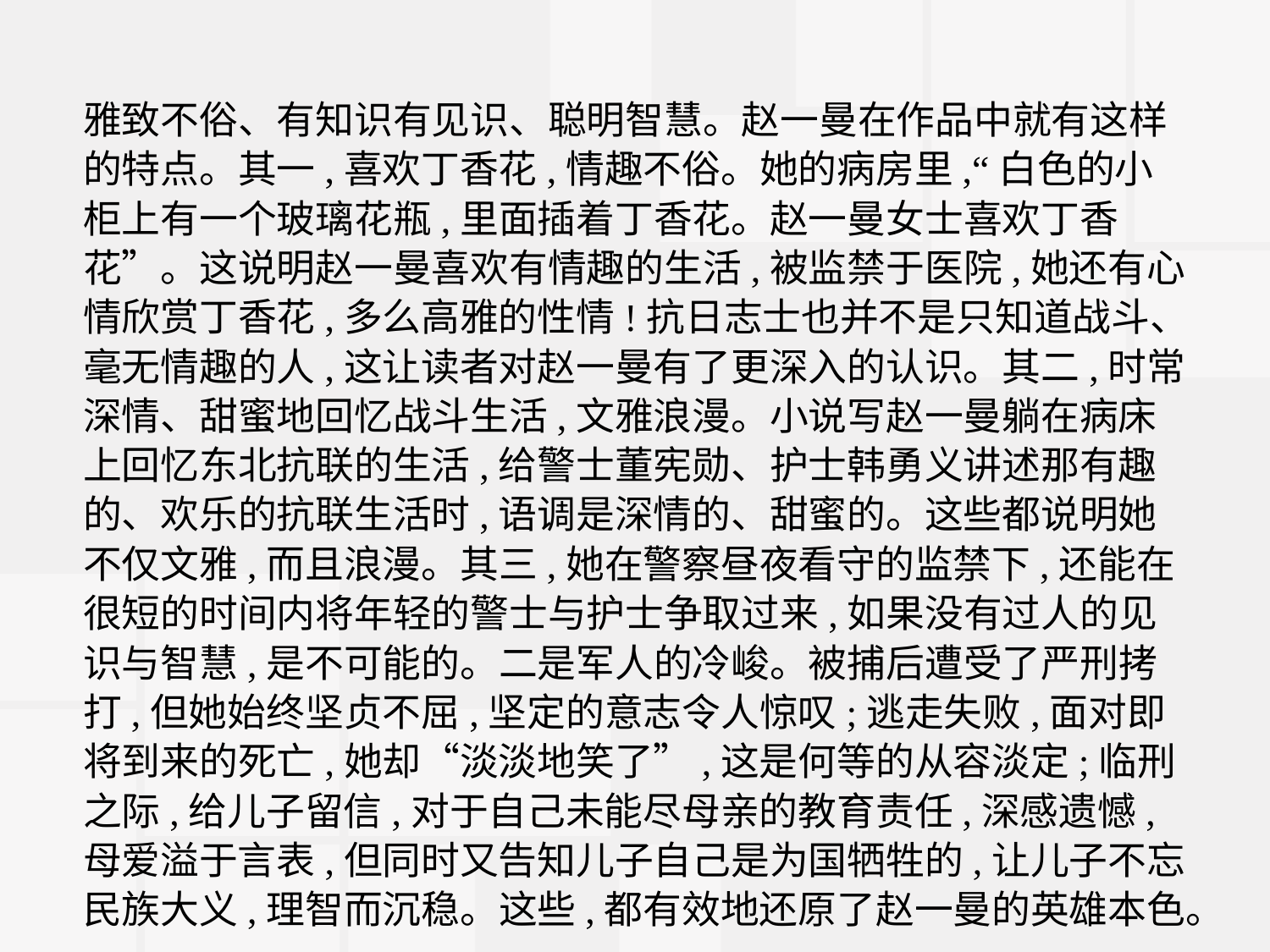

雅致不俗、有知识有见识、聪明智慧。赵一曼在作品中就有这样的特点。其一,喜欢丁香花,情趣不俗。她的病房里,“白色的小柜上有一个玻璃花瓶,里面插着丁香花。赵一曼女士喜欢丁香花”。这说明赵一曼喜欢有情趣的生活,被监禁于医院,她还有心情欣赏丁香花,多么高雅的性情!抗日志士也并不是只知道战斗、毫无情趣的人,这让读者对赵一曼有了更深入的认识。其二,时常深情、甜蜜地回忆战斗生活,文雅浪漫。小说写赵一曼躺在病床上回忆东北抗联的生活,给警士董宪勋、护士韩勇义讲述那有趣的、欢乐的抗联生活时,语调是深情的、甜蜜的。这些都说明她不仅文雅,而且浪漫。其三,她在警察昼夜看守的监禁下,还能在很短的时间内将年轻的警士与护士争取过来,如果没有过人的见识与智慧,是不可能的。二是军人的冷峻。被捕后遭受了严刑拷打,但她始终坚贞不屈,坚定的意志令人惊叹;逃走失败,面对即将到来的死亡,她却“淡淡地笑了”,这是何等的从容淡定;临刑之际,给儿子留信,对于自己未能尽母亲的教育责任,深感遗憾,母爱溢于言表,但同时又告知儿子自己是为国牺牲的,让儿子不忘民族大义,理智而沉稳。这些,都有效地还原了赵一曼的英雄本色。